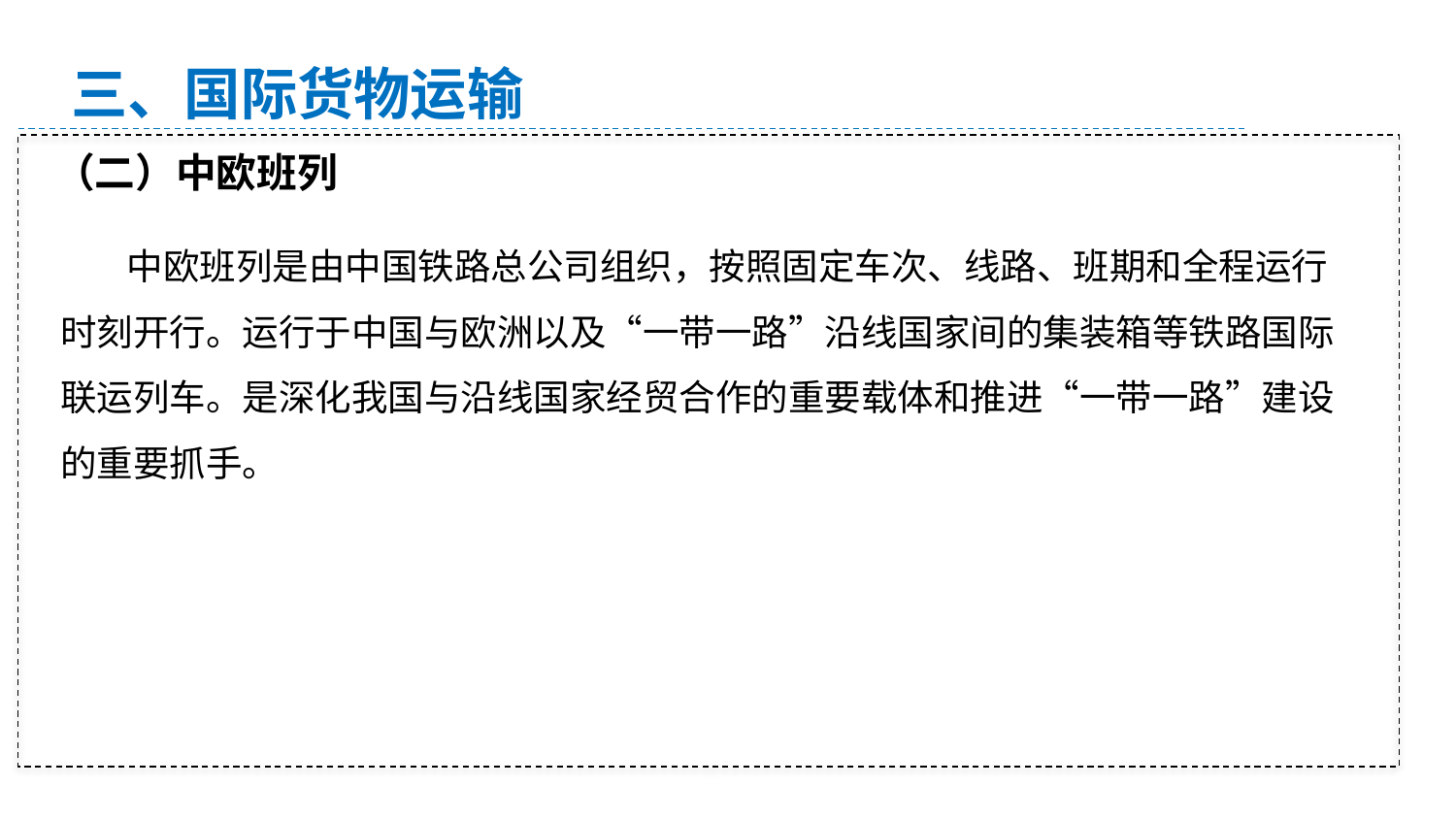

三、国际货物运输

（二）中欧班列
       中欧班列是由中国铁路总公司组织，按照固定车次、线路、班期和全程运行时刻开行。运行于中国与欧洲以及“一带一路”沿线国家间的集装箱等铁路国际联运列车。是深化我国与沿线国家经贸合作的重要载体和推进“一带一路”建设的重要抓手。